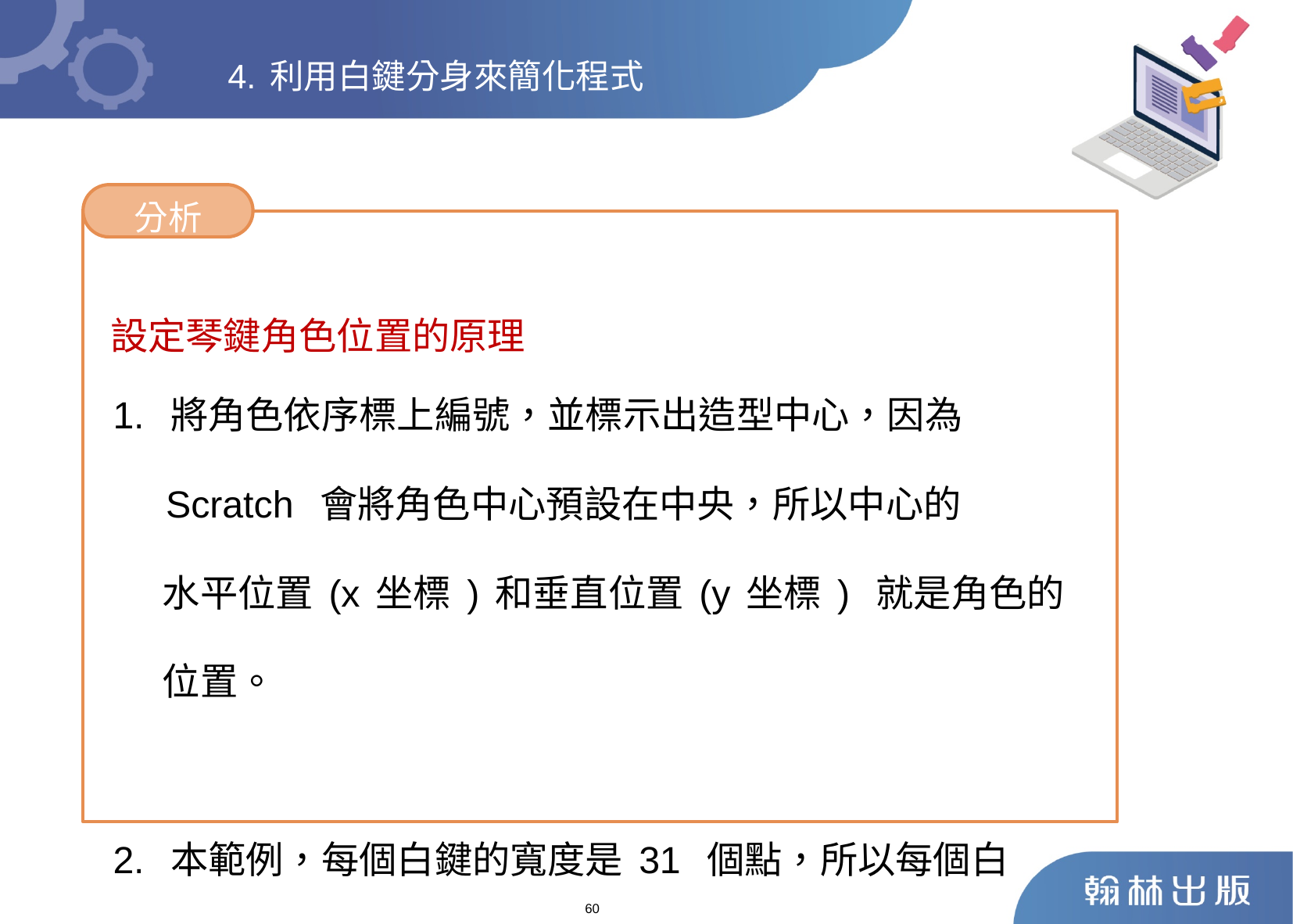

4.利用白鍵分身來簡化程式
分析

設定琴鍵角色位置的原理
1. 將角色依序標上編號，並標示出造型中心，因為
     Scratch 會將角色中心預設在中央，所以中心的
    水平位置(x坐標)和垂直位置(y坐標) 就是角色的
    位置。

2. 本範例，每個白鍵的寬度是31 個點，所以每個白
    鍵中心的間隔也是 31 個點。而白鍵中心的垂直位
    置是 y :－ 26，水平位置的起算點是 x:－ 147。
60